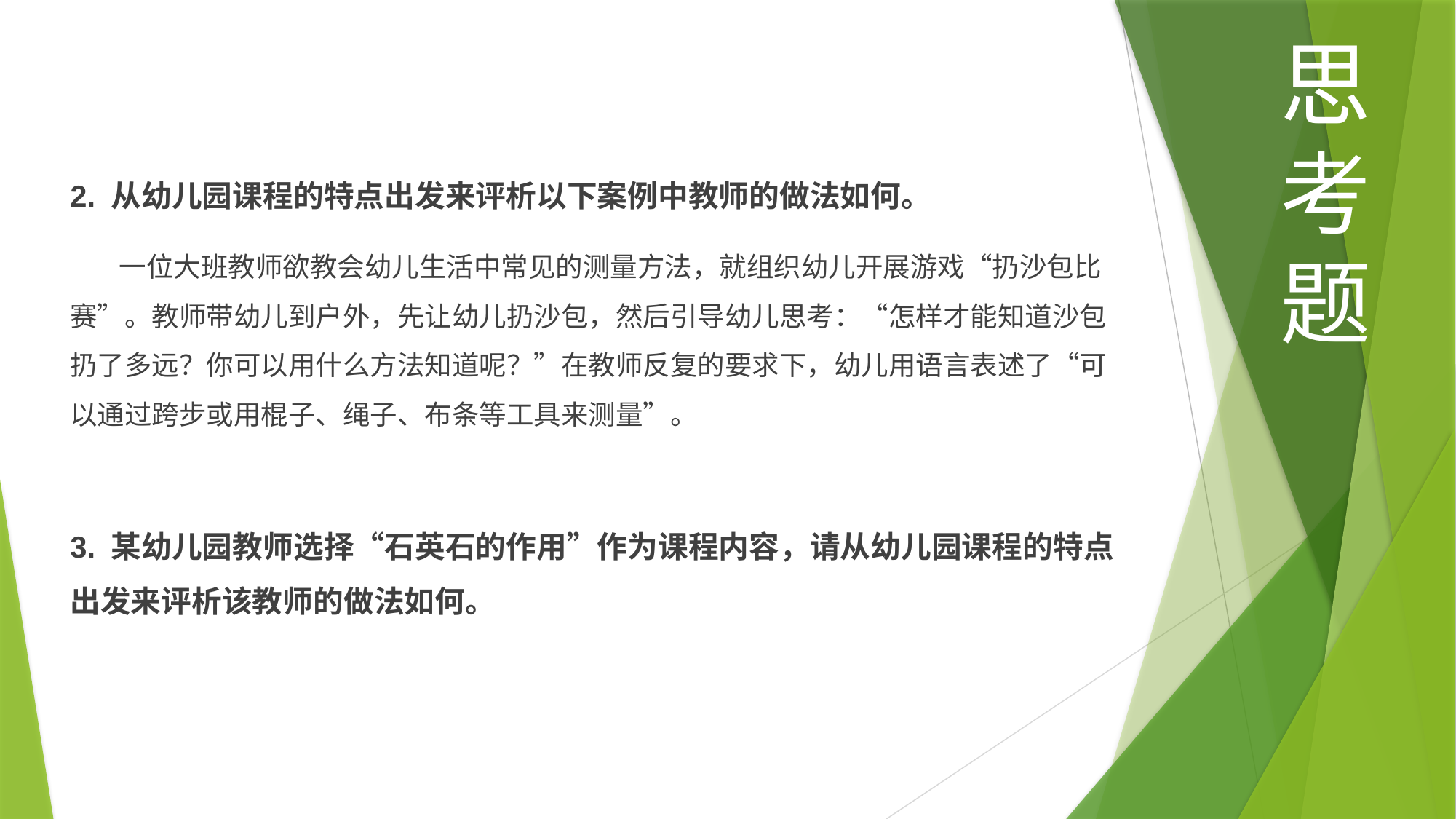

思考题
2. 从幼儿园课程的特点出发来评析以下案例中教师的做法如何。
      一位大班教师欲教会幼儿生活中常见的测量方法，就组织幼儿开展游戏“扔沙包比赛”。教师带幼儿到户外，先让幼儿扔沙包，然后引导幼儿思考：“怎样才能知道沙包扔了多远？你可以用什么方法知道呢？”在教师反复的要求下，幼儿用语言表述了“可以通过跨步或用棍子、绳子、布条等工具来测量”。

3. 某幼儿园教师选择“石英石的作用”作为课程内容，请从幼儿园课程的特点出发来评析该教师的做法如何。